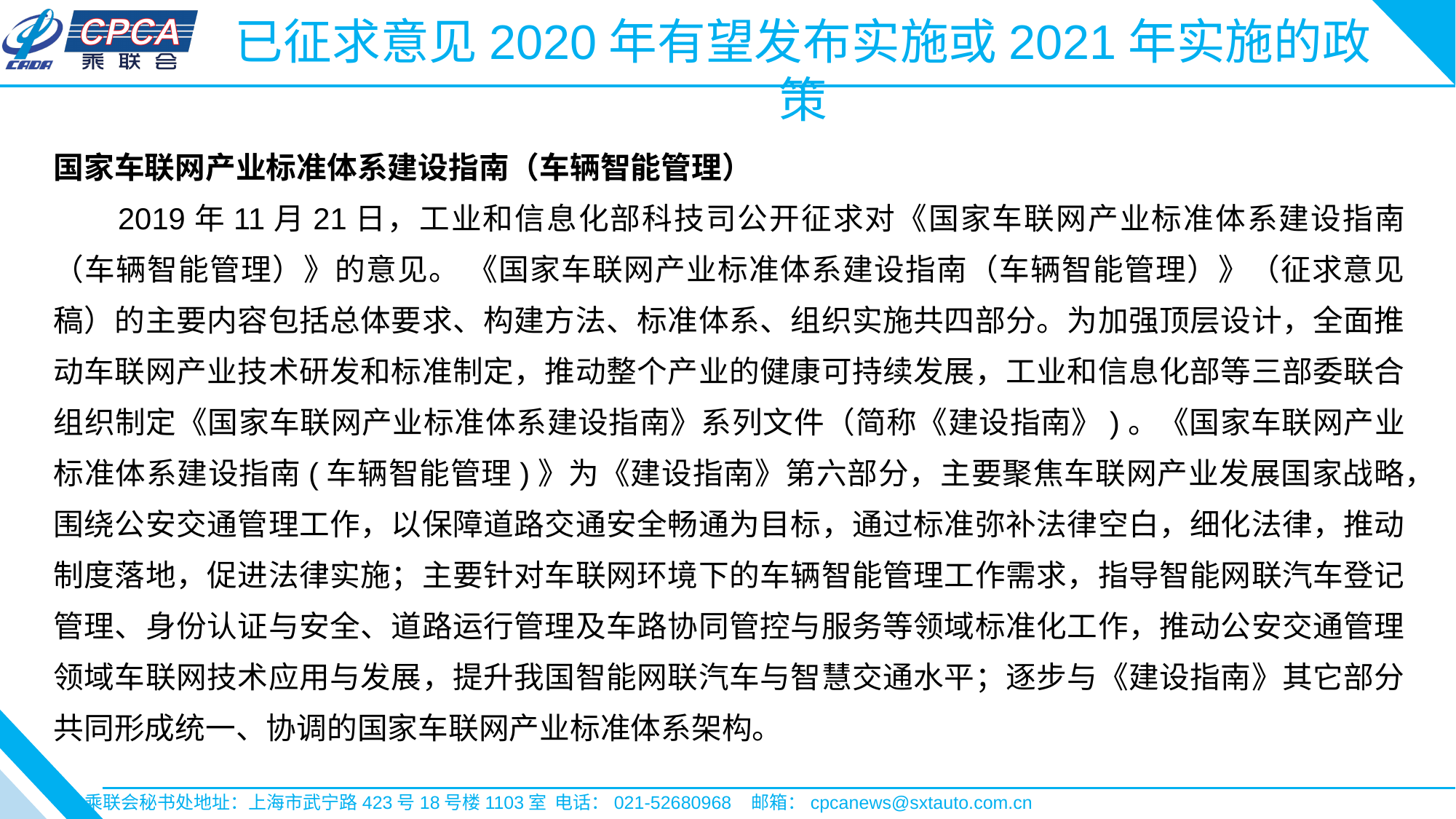

已征求意见2020年有望发布实施或2021年实施的政策
国家车联网产业标准体系建设指南（车辆智能管理）
 2019年11月21日，工业和信息化部科技司公开征求对《国家车联网产业标准体系建设指南（车辆智能管理）》的意见。 《国家车联网产业标准体系建设指南（车辆智能管理）》（征求意见稿）的主要内容包括总体要求、构建方法、标准体系、组织实施共四部分。为加强顶层设计，全面推动车联网产业技术研发和标准制定，推动整个产业的健康可持续发展，工业和信息化部等三部委联合组织制定《国家车联网产业标准体系建设指南》系列文件（简称《建设指南》)。《国家车联网产业标准体系建设指南(车辆智能管理)》为《建设指南》第六部分，主要聚焦车联网产业发展国家战略，围绕公安交通管理工作，以保障道路交通安全畅通为目标，通过标准弥补法律空白，细化法律，推动制度落地，促进法律实施；主要针对车联网环境下的车辆智能管理工作需求，指导智能网联汽车登记管理、身份认证与安全、道路运行管理及车路协同管控与服务等领域标准化工作，推动公安交通管理领域车联网技术应用与发展，提升我国智能网联汽车与智慧交通水平；逐步与《建设指南》其它部分共同形成统一、协调的国家车联网产业标准体系架构。